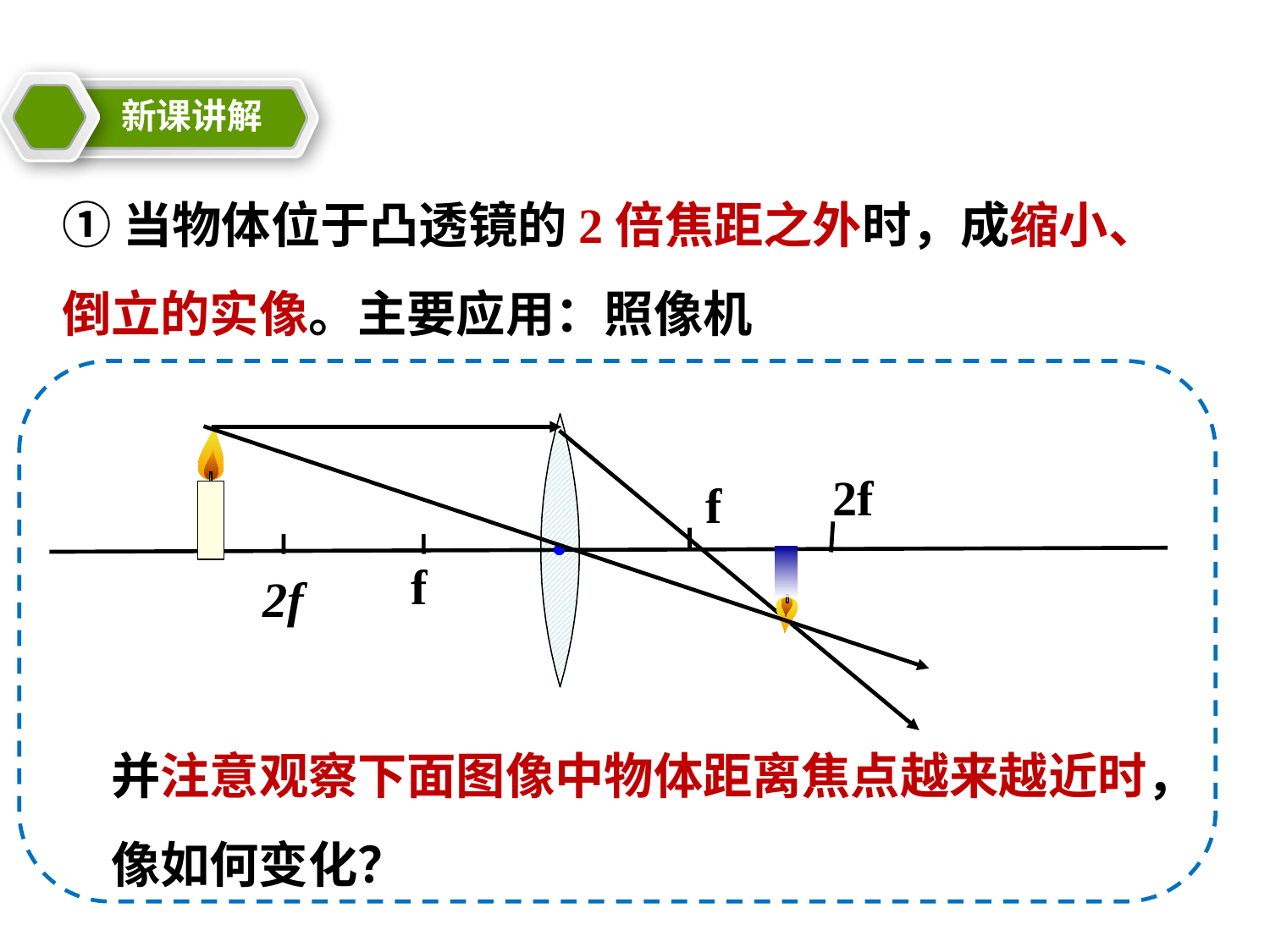

新课讲解
①当物体位于凸透镜的2倍焦距之外时，成缩小、倒立的实像。主要应用：照像机

2f
f

f
2f
并注意观察下面图像中物体距离焦点越来越近时，像如何变化？